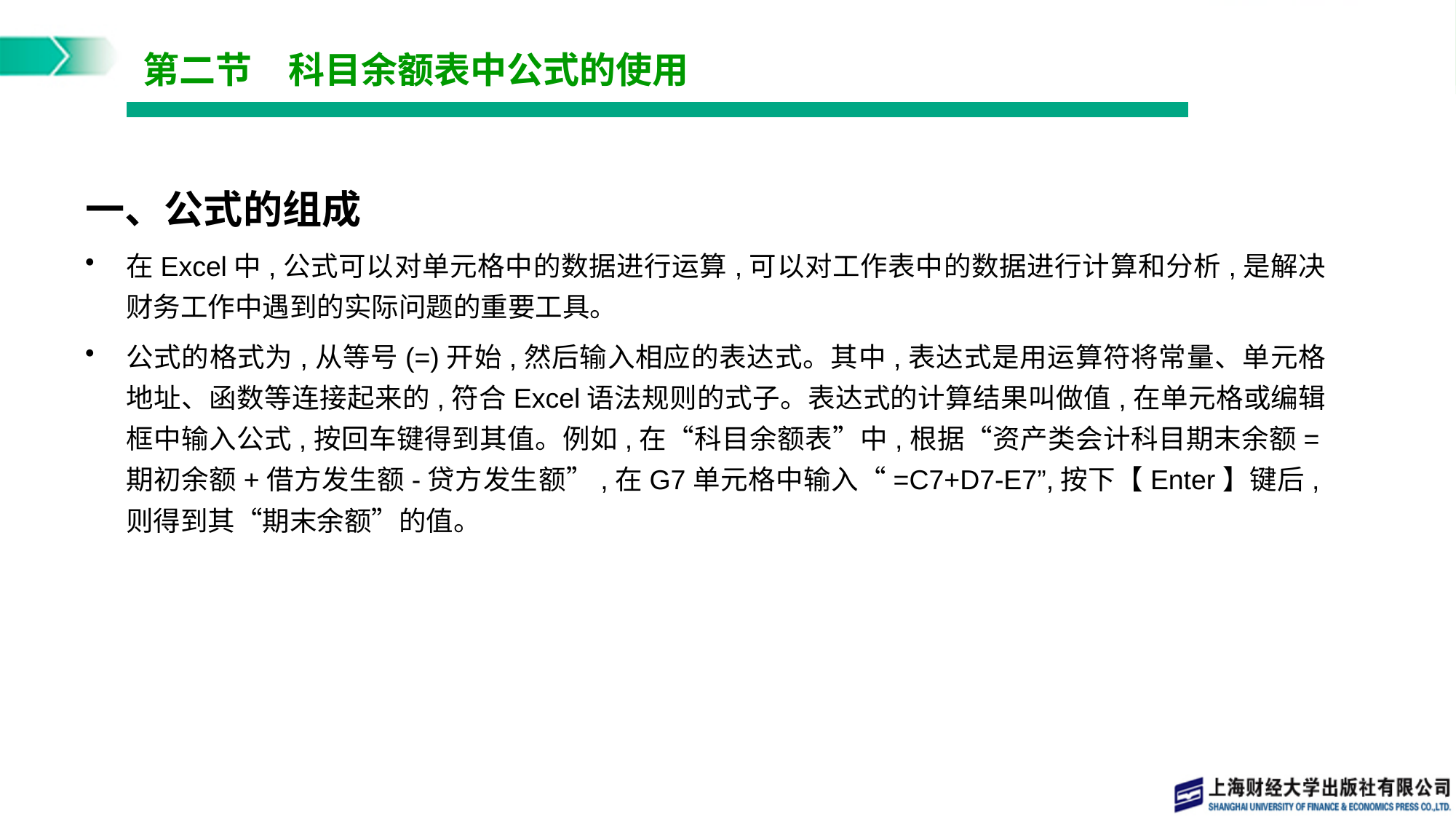

# 第二节　科目余额表中公式的使用
一、公式的组成
在Excel中,公式可以对单元格中的数据进行运算,可以对工作表中的数据进行计算和分析,是解决财务工作中遇到的实际问题的重要工具。
公式的格式为,从等号(=)开始,然后输入相应的表达式。其中,表达式是用运算符将常量、单元格地址、函数等连接起来的,符合Excel语法规则的式子。表达式的计算结果叫做值,在单元格或编辑框中输入公式,按回车键得到其值。例如,在“科目余额表”中,根据“资产类会计科目期末余额=期初余额+借方发生额-贷方发生额”,在G7单元格中输入“=C7+D7-E7”,按下【Enter】键后,则得到其“期末余额”的值。